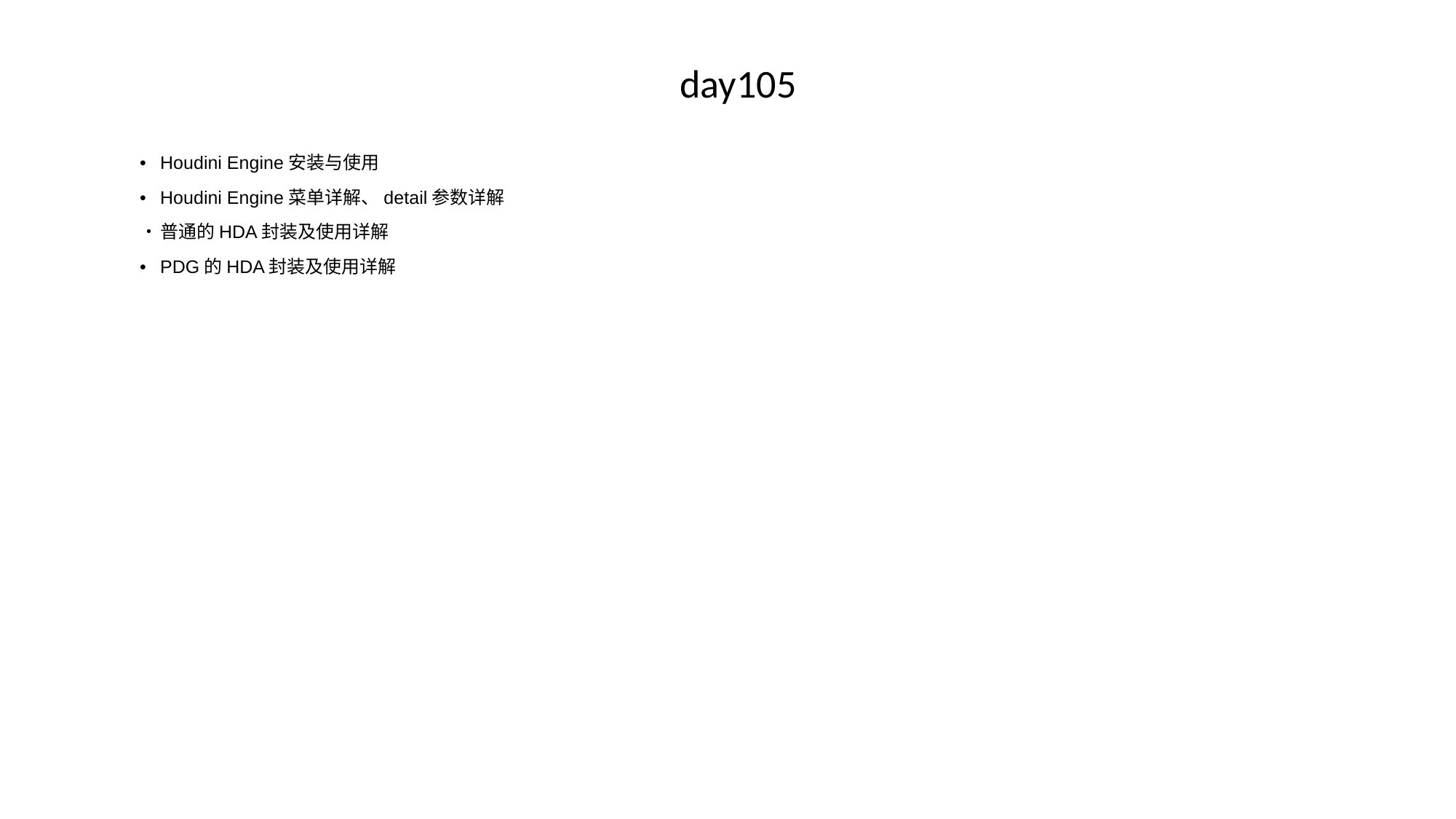

day105
•	Houdini Engine安装与使用
•	Houdini Engine菜单详解、detail参数详解
•	普通的HDA封装及使用详解
•	PDG的HDA封装及使用详解